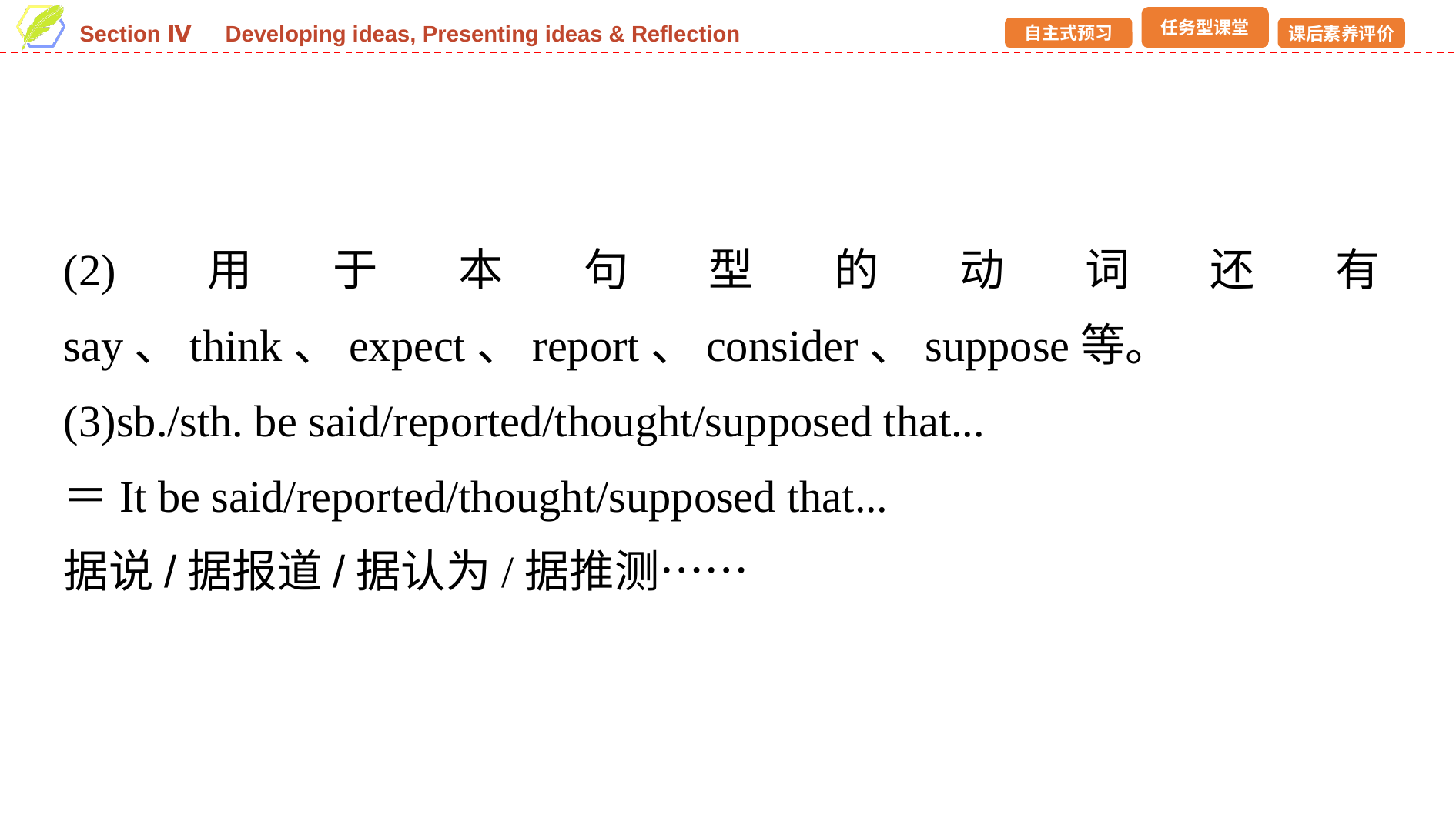

(2)用于本句型的动词还有say、think、expect、report、consider、suppose等。
(3)sb./sth. be said/reported/thought/supposed that...
＝It be said/reported/thought/supposed that...
据说/据报道/据认为/据推测……